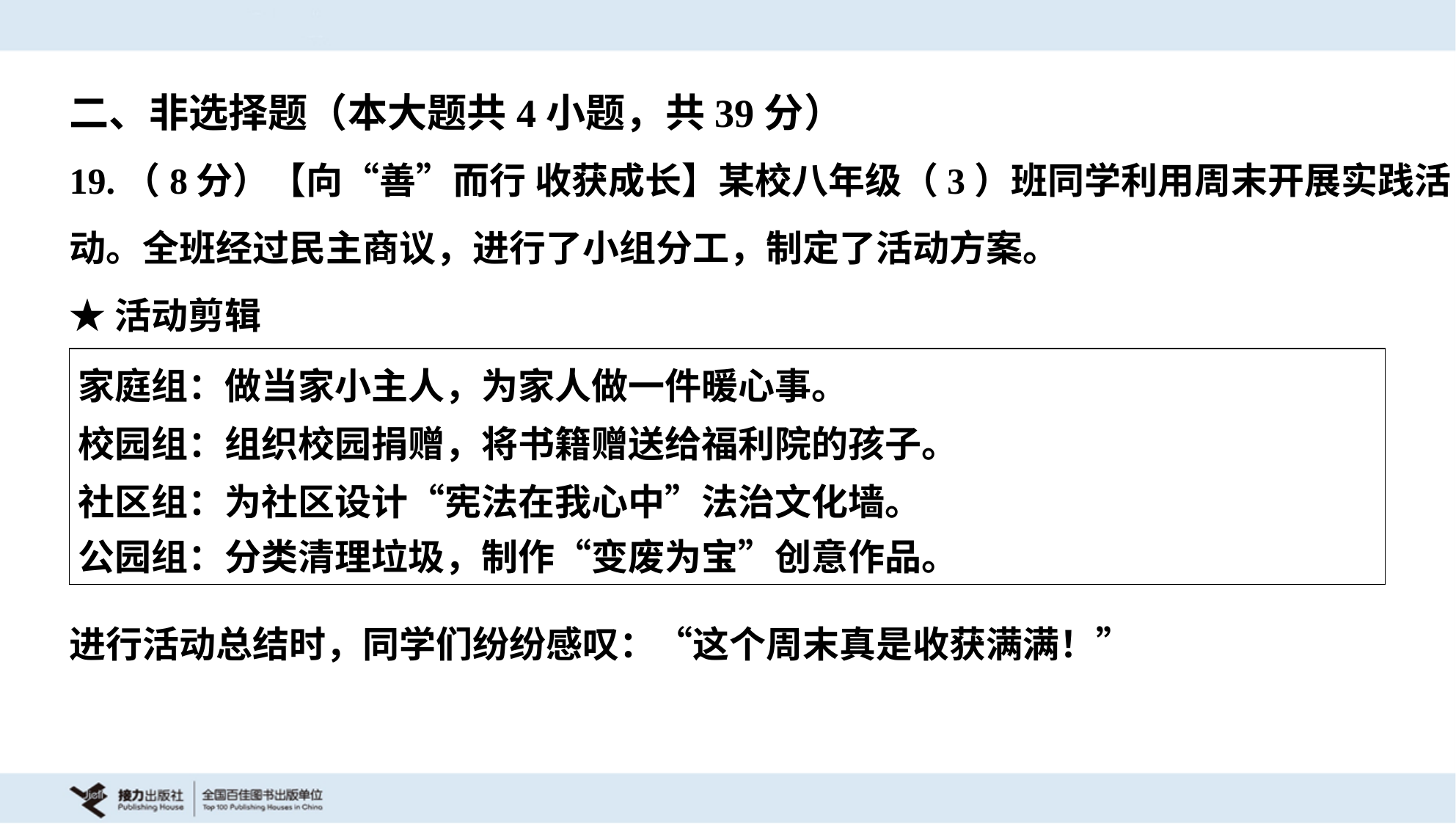

二、非选择题（本大题共4小题，共39分）
19.（8分）【向“善”而行 收获成长】某校八年级（3）班同学利用周末开展实践活
动。全班经过民主商议，进行了小组分工，制定了活动方案。
★活动剪辑
| 家庭组：做当家小主人，为家人做一件暖心事。 校园组：组织校园捐赠，将书籍赠送给福利院的孩子。 社区组：为社区设计“宪法在我心中”法治文化墙。 公园组：分类清理垃圾，制作“变废为宝”创意作品。 |
| --- |
进行活动总结时，同学们纷纷感叹：“这个周末真是收获满满！”